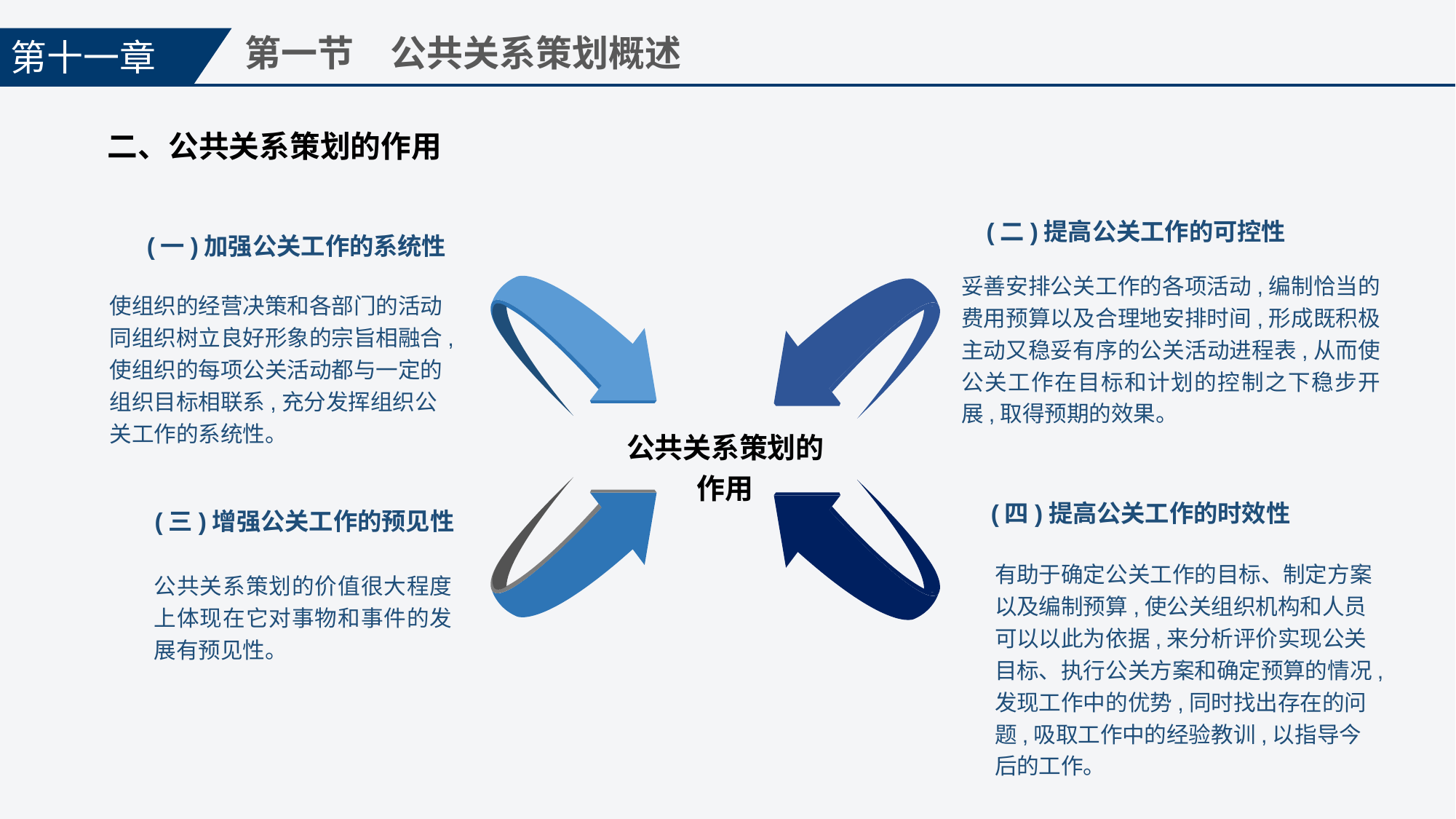

第十一章
第一节　公共关系策划概述
二、公共关系策划的作用
(二)提高公关工作的可控性
妥善安排公关工作的各项活动,编制恰当的费用预算以及合理地安排时间,形成既积极主动又稳妥有序的公关活动进程表,从而使公关工作在目标和计划的控制之下稳步开展,取得预期的效果。
(一)加强公关工作的系统性
使组织的经营决策和各部门的活动同组织树立良好形象的宗旨相融合,使组织的每项公关活动都与一定的组织目标相联系,充分发挥组织公关工作的系统性。

公共关系策划的
作用

(四)提高公关工作的时效性
有助于确定公关工作的目标、制定方案以及编制预算,使公关组织机构和人员可以以此为依据,来分析评价实现公关目标、执行公关方案和确定预算的情况,发现工作中的优势,同时找出存在的问题,吸取工作中的经验教训,以指导今后的工作。
(三)增强公关工作的预见性
公共关系策划的价值很大程度上体现在它对事物和事件的发展有预见性。